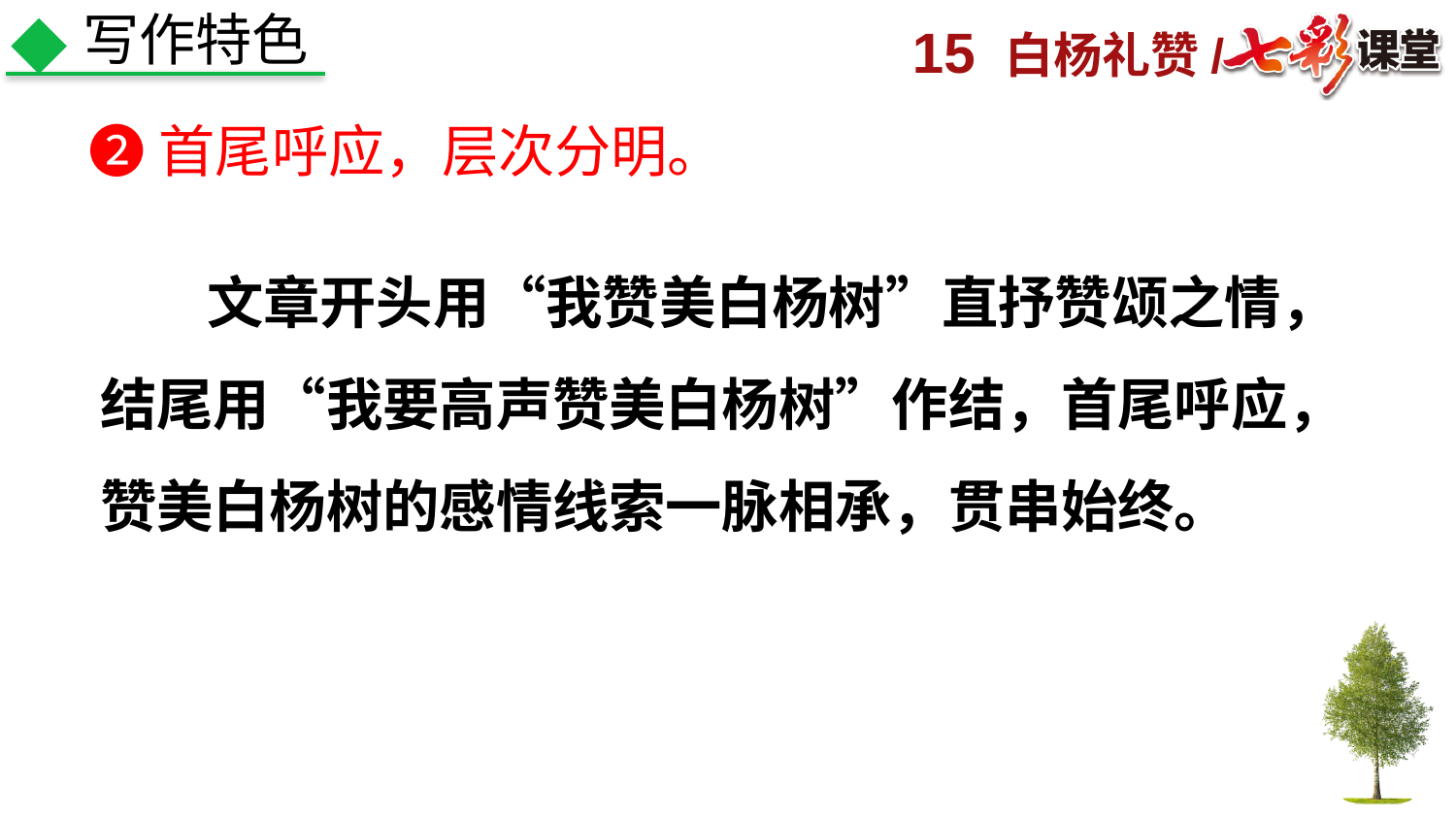

写作特色

❷首尾呼应，层次分明。
 文章开头用“我赞美白杨树”直抒赞颂之情，结尾用“我要高声赞美白杨树”作结，首尾呼应，赞美白杨树的感情线索一脉相承，贯串始终。